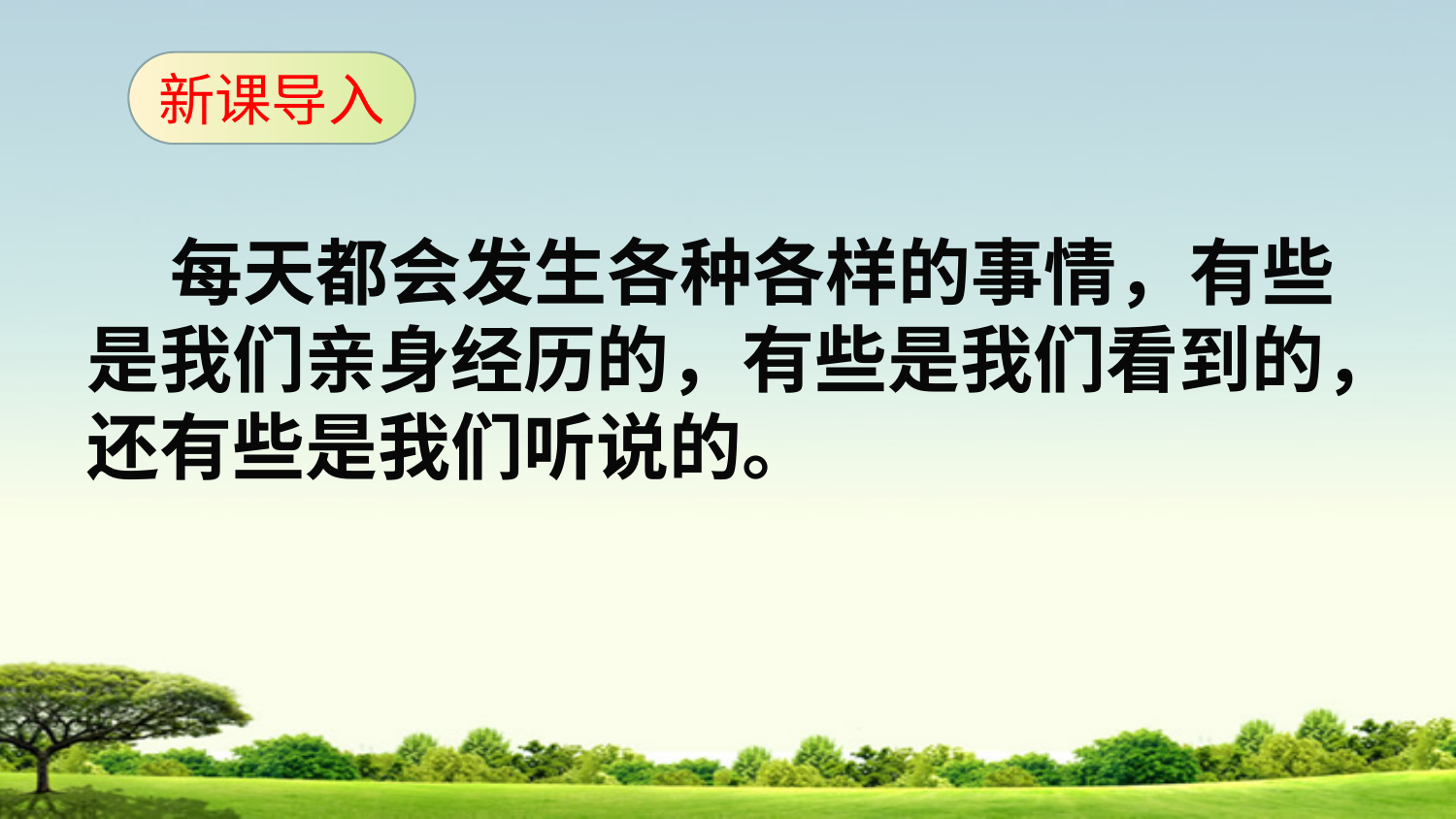

新课导入
    每天都会发生各种各样的事情，有些是我们亲身经历的，有些是我们看到的，还有些是我们听说的。